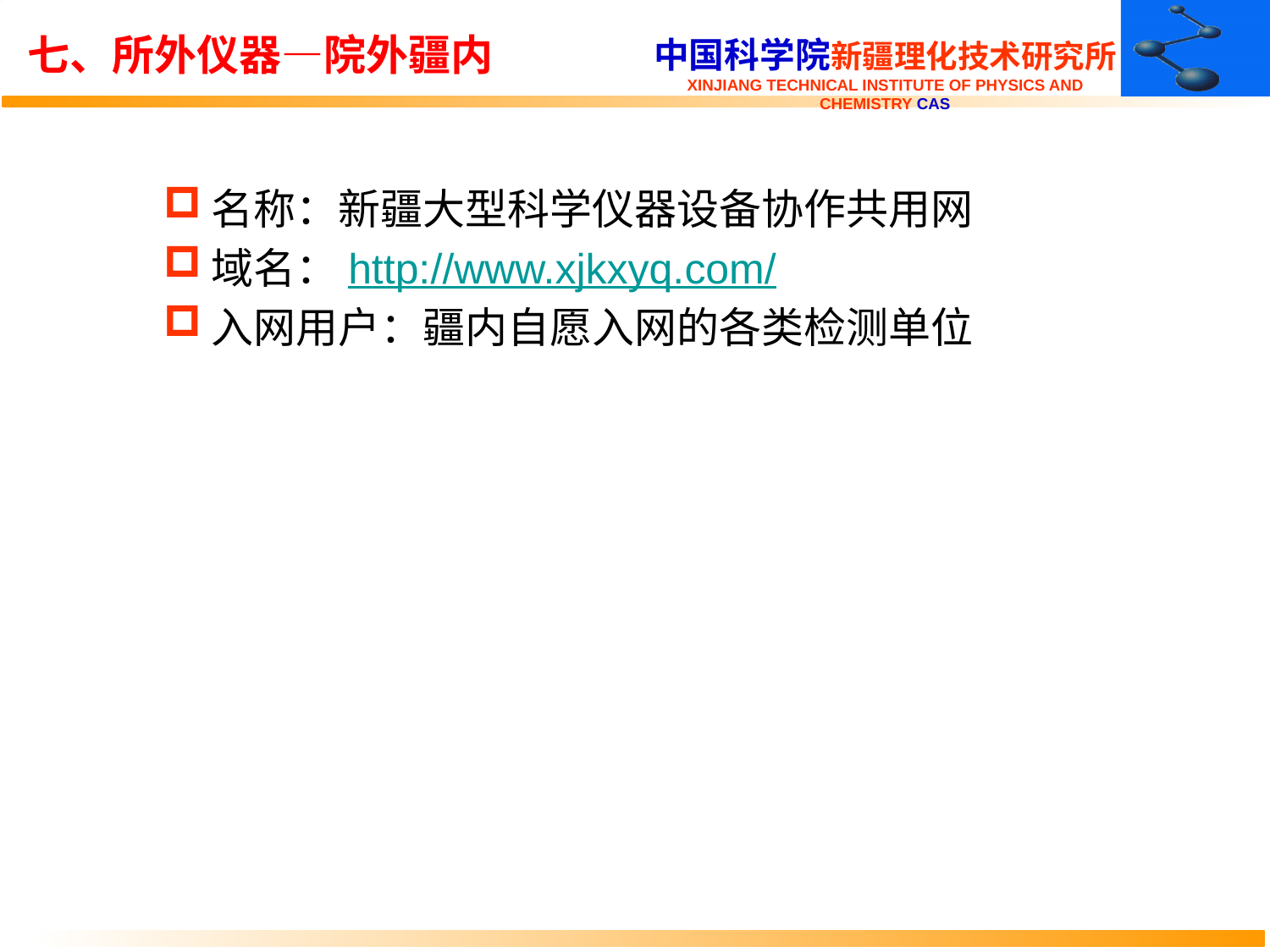

# 七、所外仪器—院外疆内
名称：新疆大型科学仪器设备协作共用网
域名：http://www.xjkxyq.com/
入网用户：疆内自愿入网的各类检测单位